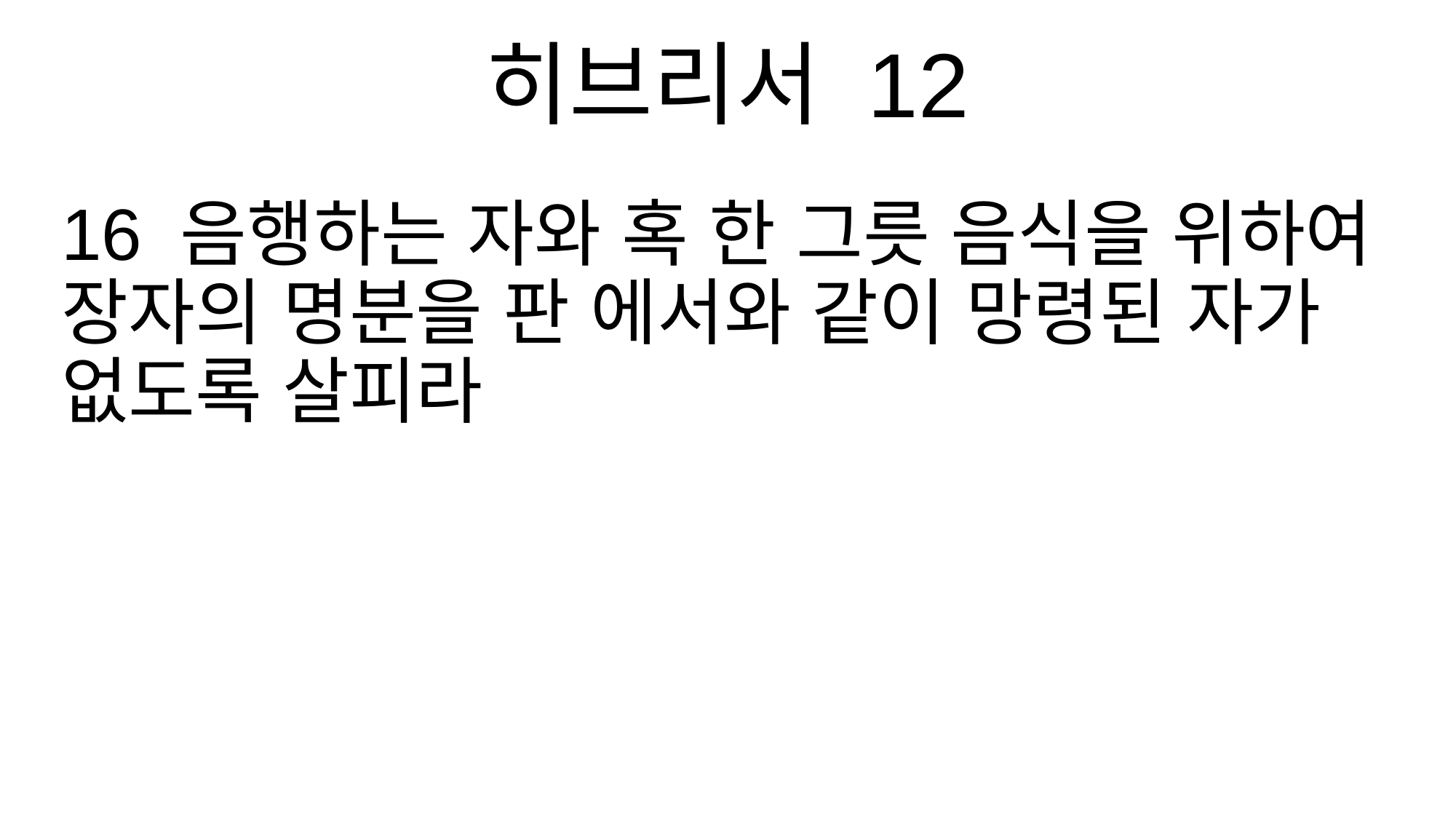

히브리서 12
16 음행하는 자와 혹 한 그릇 음식을 위하여 장자의 명분을 판 에서와 같이 망령된 자가 없도록 살피라